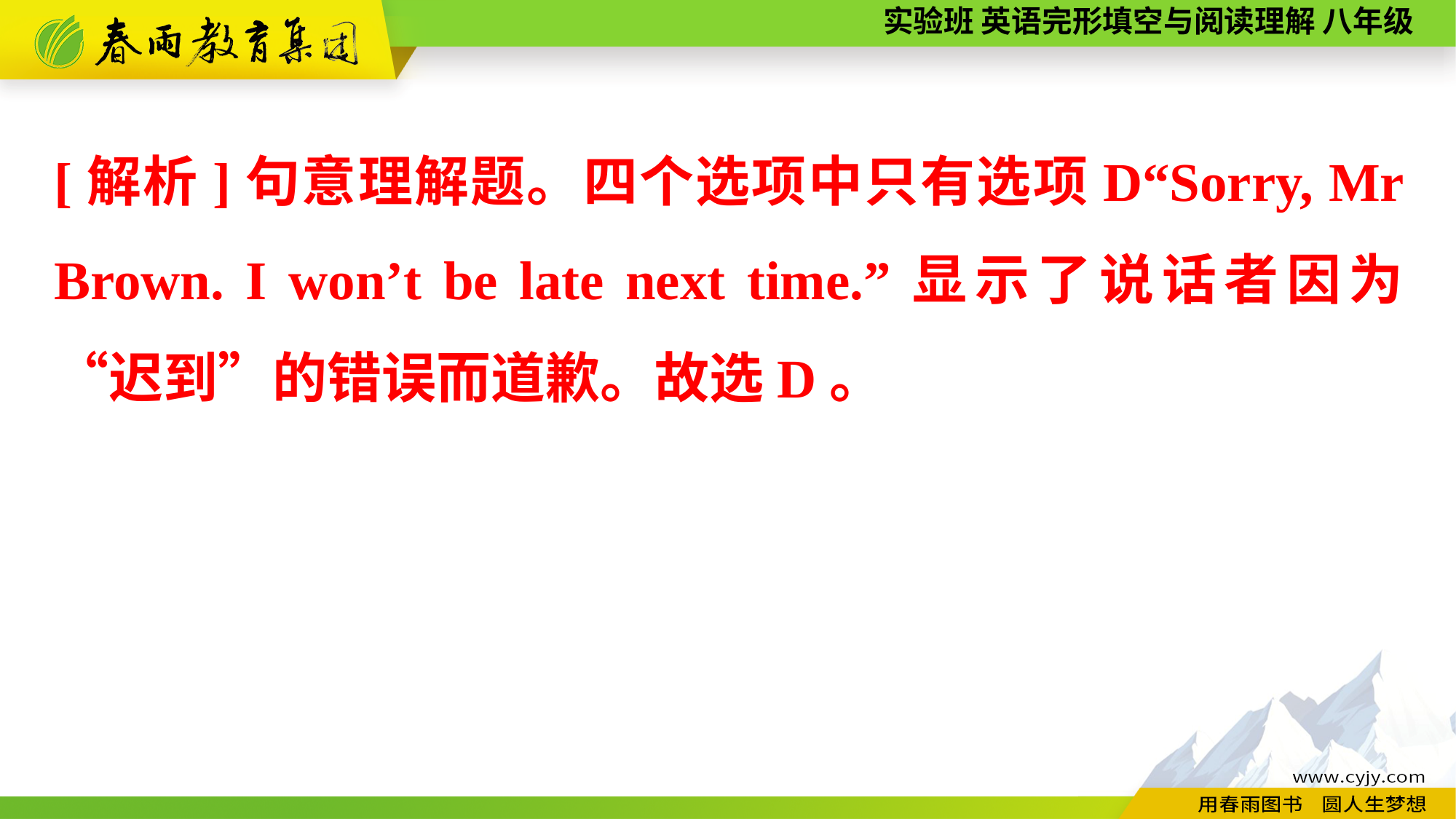

[解析]句意理解题。四个选项中只有选项D“Sorry, Mr Brown. I won’t be late next time.”显示了说话者因为“迟到”的错误而道歉。故选D。